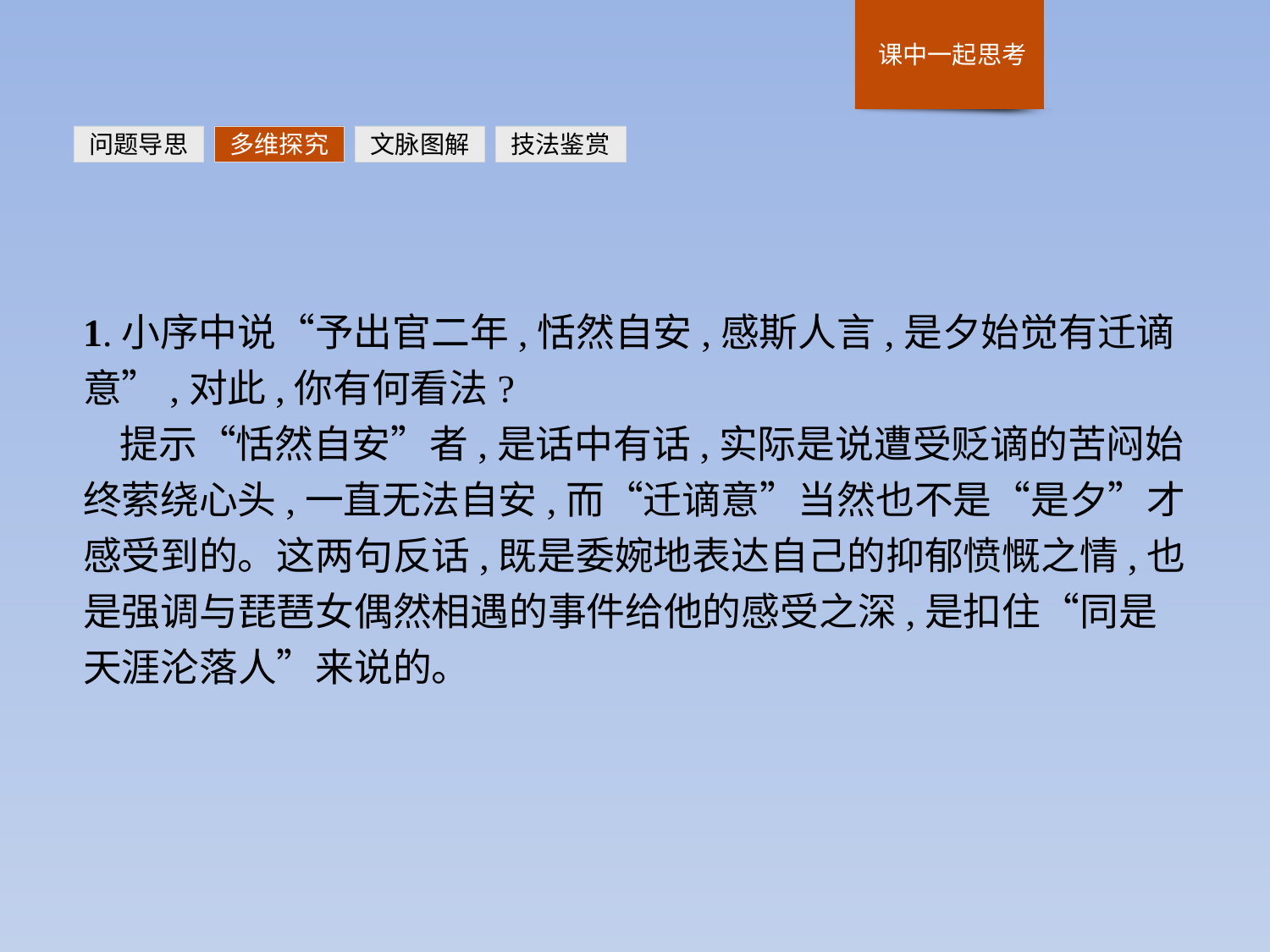

问题导思
多维探究
文脉图解
技法鉴赏
1.小序中说“予出官二年,恬然自安,感斯人言,是夕始觉有迁谪意”,对此,你有何看法?
提示“恬然自安”者,是话中有话,实际是说遭受贬谪的苦闷始终萦绕心头,一直无法自安,而“迁谪意”当然也不是“是夕”才感受到的。这两句反话,既是委婉地表达自己的抑郁愤慨之情,也是强调与琵琶女偶然相遇的事件给他的感受之深,是扣住“同是天涯沦落人”来说的。